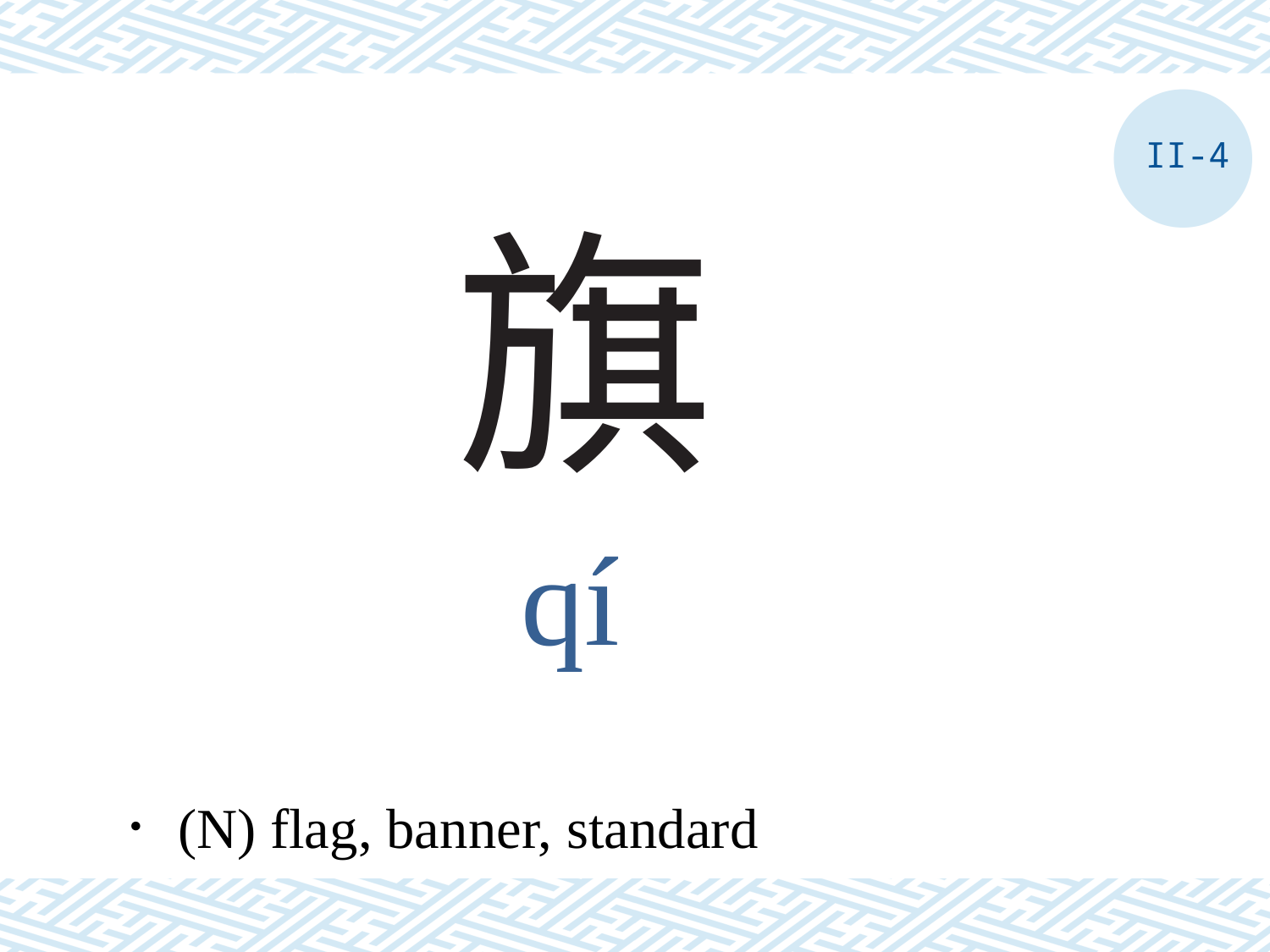

II-4

# 旗
qí
．(N) flag, banner, standard